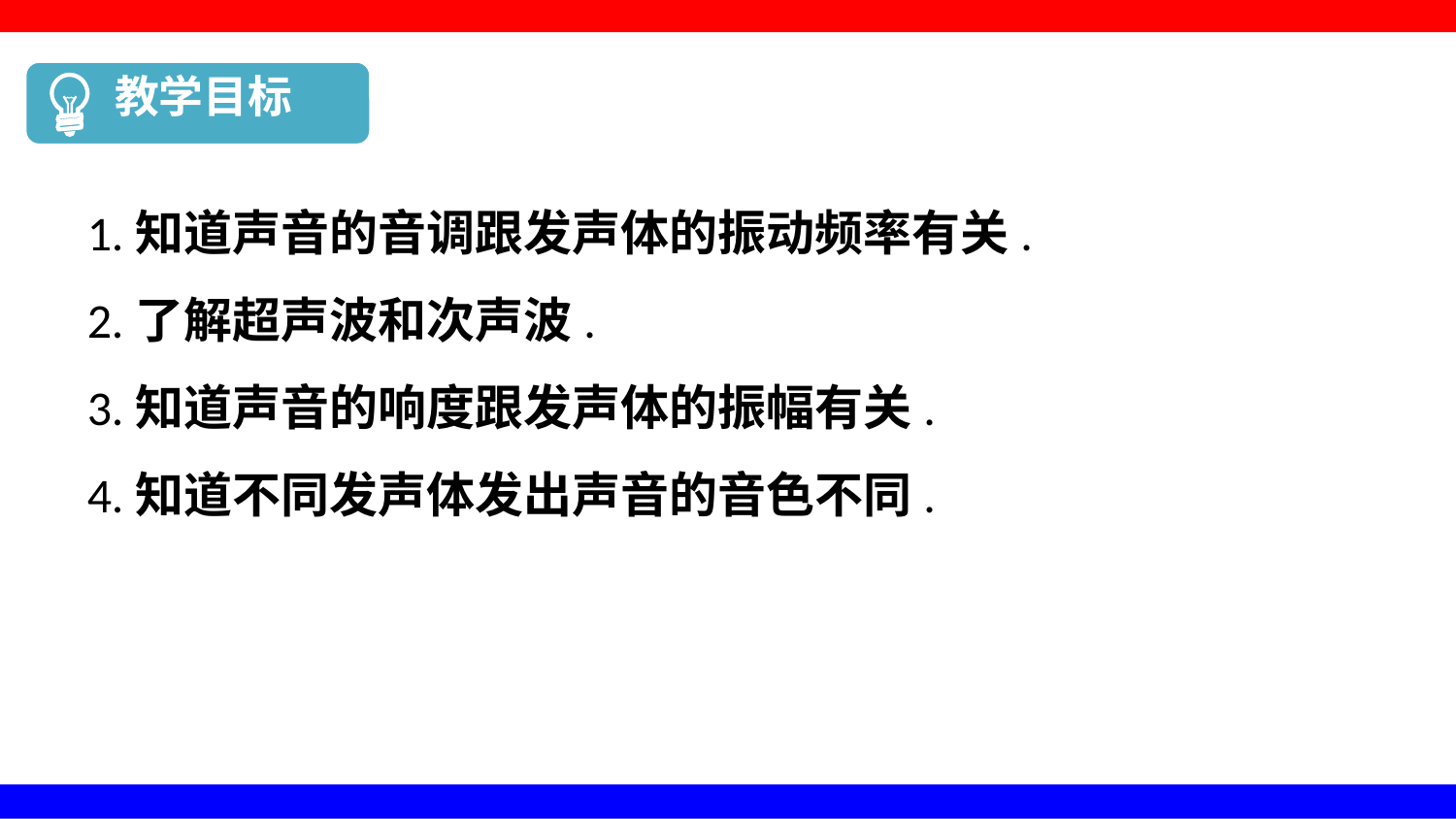

教学目标

1.知道声音的音调跟发声体的振动频率有关.
2.了解超声波和次声波.
3.知道声音的响度跟发声体的振幅有关.
4.知道不同发声体发出声音的音色不同.